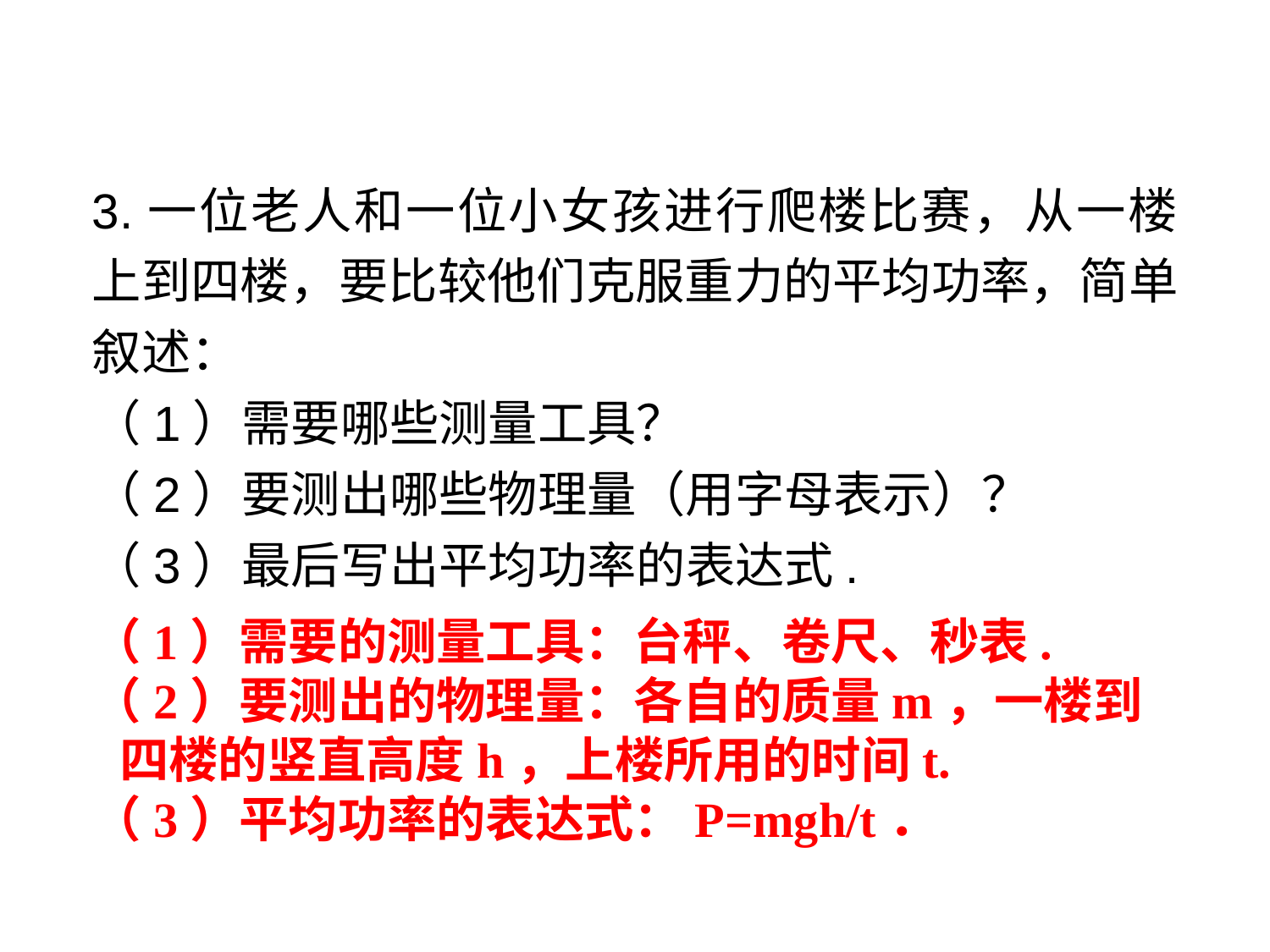

3.一位老人和一位小女孩进行爬楼比赛，从一楼上到四楼，要比较他们克服重力的平均功率，简单叙述：
（1）需要哪些测量工具？
（2）要测出哪些物理量（用字母表示）？
（3）最后写出平均功率的表达式.
（1）需要的测量工具：台秤、卷尺、秒表.
（2）要测出的物理量：各自的质量m，一楼到四楼的竖直高度h，上楼所用的时间t.
（3）平均功率的表达式：P=mgh/t．